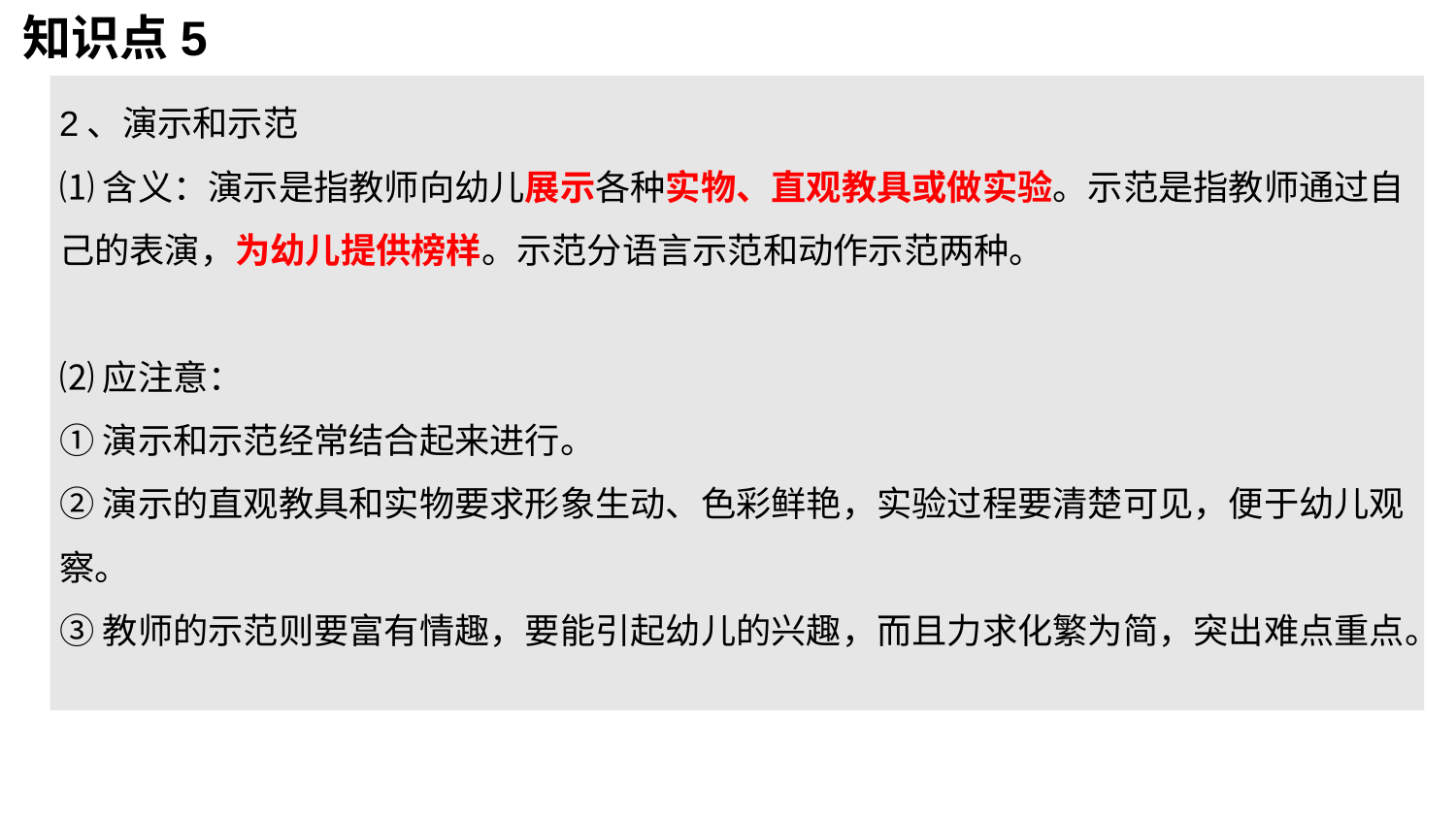

知识点5
2、演示和示范
⑴含义：演示是指教师向幼儿展示各种实物、直观教具或做实验。示范是指教师通过自己的表演，为幼儿提供榜样。示范分语言示范和动作示范两种。

⑵应注意：
①演示和示范经常结合起来进行。
②演示的直观教具和实物要求形象生动、色彩鲜艳，实验过程要清楚可见，便于幼儿观察。
③教师的示范则要富有情趣，要能引起幼儿的兴趣，而且力求化繁为简，突出难点重点。